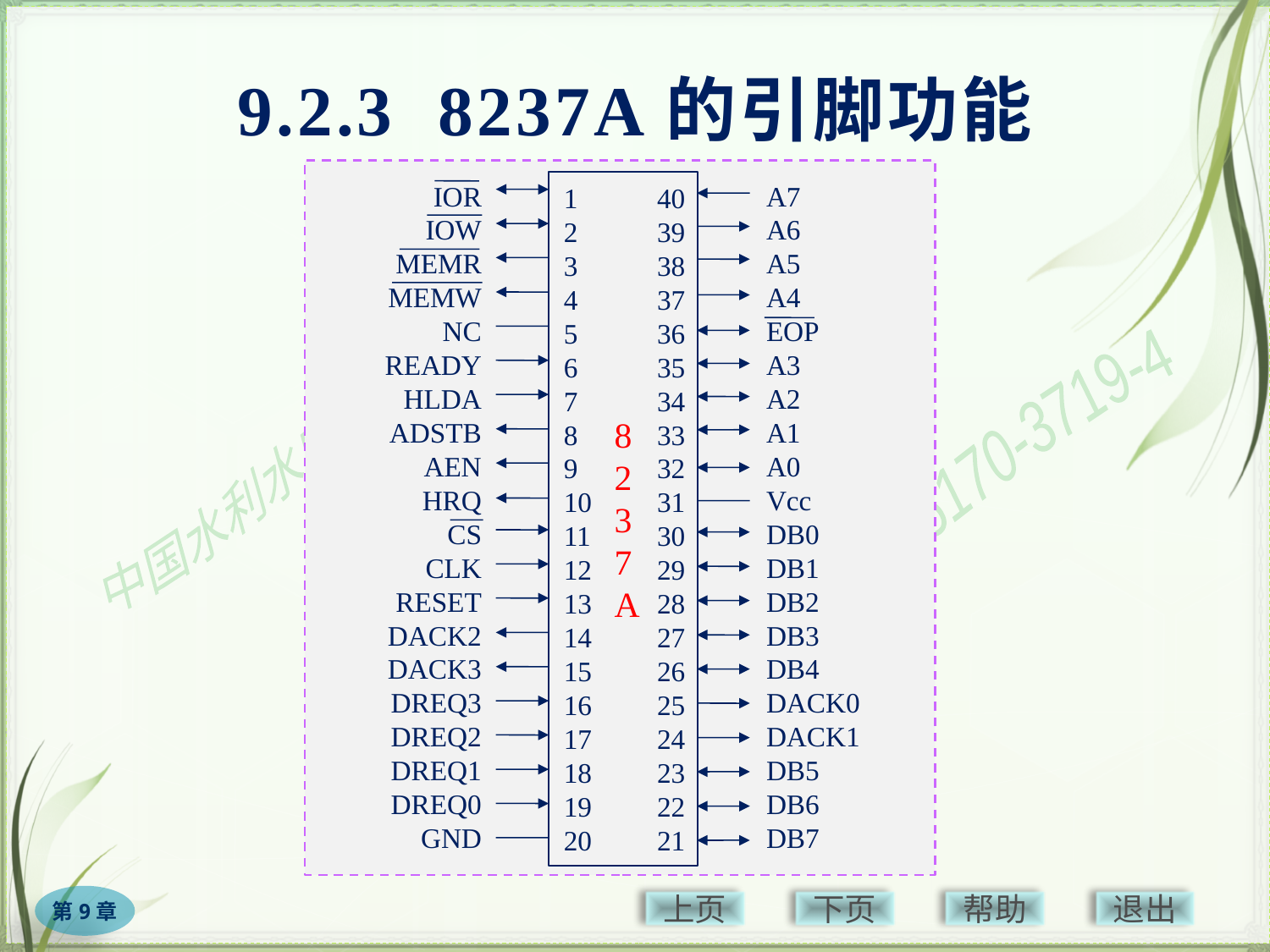

# 9.2.3  8237A的引脚功能

1
2
3
4
5
6
7
8
9
10
11
12
13
14
15
16
17
18
19
20

40
39
38
37
36
35
34
33
32
31
30
29
28
27
26
25
24
23
22
21
IOR
IOW
MEMR
MEMW
NC
READY
HLDA
ADSTB
AEN
HRQ
CS
CLK
RESET
DACK2
DACK3
DREQ3
DREQ2
DREQ1
DREQ0
GND

A7
A6
A5
A4
EOP
A3
A2
A1
A0
Vcc
DB0
DB1
DB2
DB3
DB4
DACK0
DACK1
DB5
DB6
DB7

8
2
3
7
A